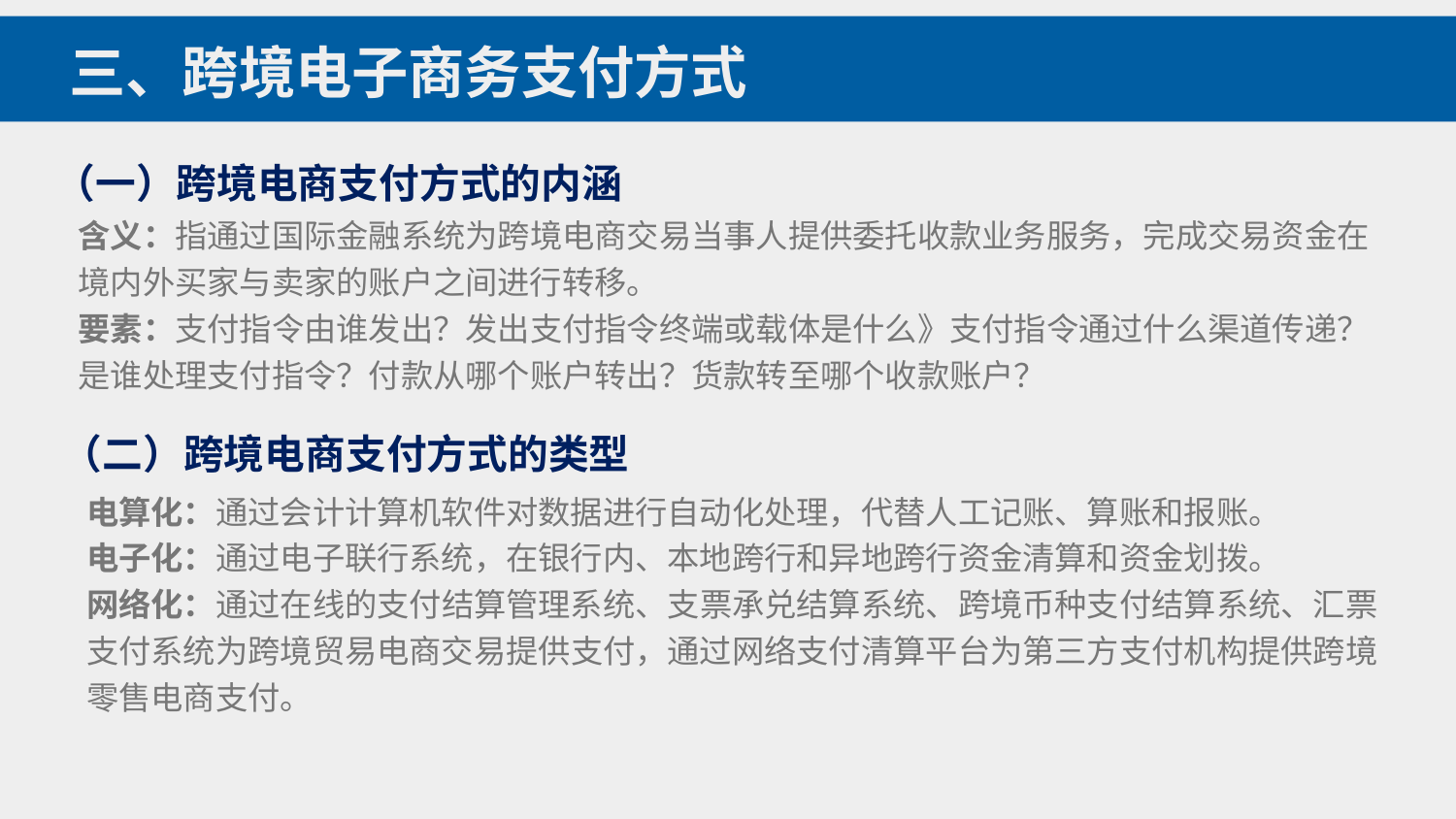

三、跨境电子商务支付方式
（一）跨境电商支付方式的内涵
含义：指通过国际金融系统为跨境电商交易当事人提供委托收款业务服务，完成交易资金在境内外买家与卖家的账户之间进行转移。
要素：支付指令由谁发出？发出支付指令终端或载体是什么》支付指令通过什么渠道传递？是谁处理支付指令？付款从哪个账户转出？货款转至哪个收款账户？
（二）跨境电商支付方式的类型
电算化：通过会计计算机软件对数据进行自动化处理，代替人工记账、算账和报账。
电子化：通过电子联行系统，在银行内、本地跨行和异地跨行资金清算和资金划拨。
网络化：通过在线的支付结算管理系统、支票承兑结算系统、跨境币种支付结算系统、汇票支付系统为跨境贸易电商交易提供支付，通过网络支付清算平台为第三方支付机构提供跨境零售电商支付。